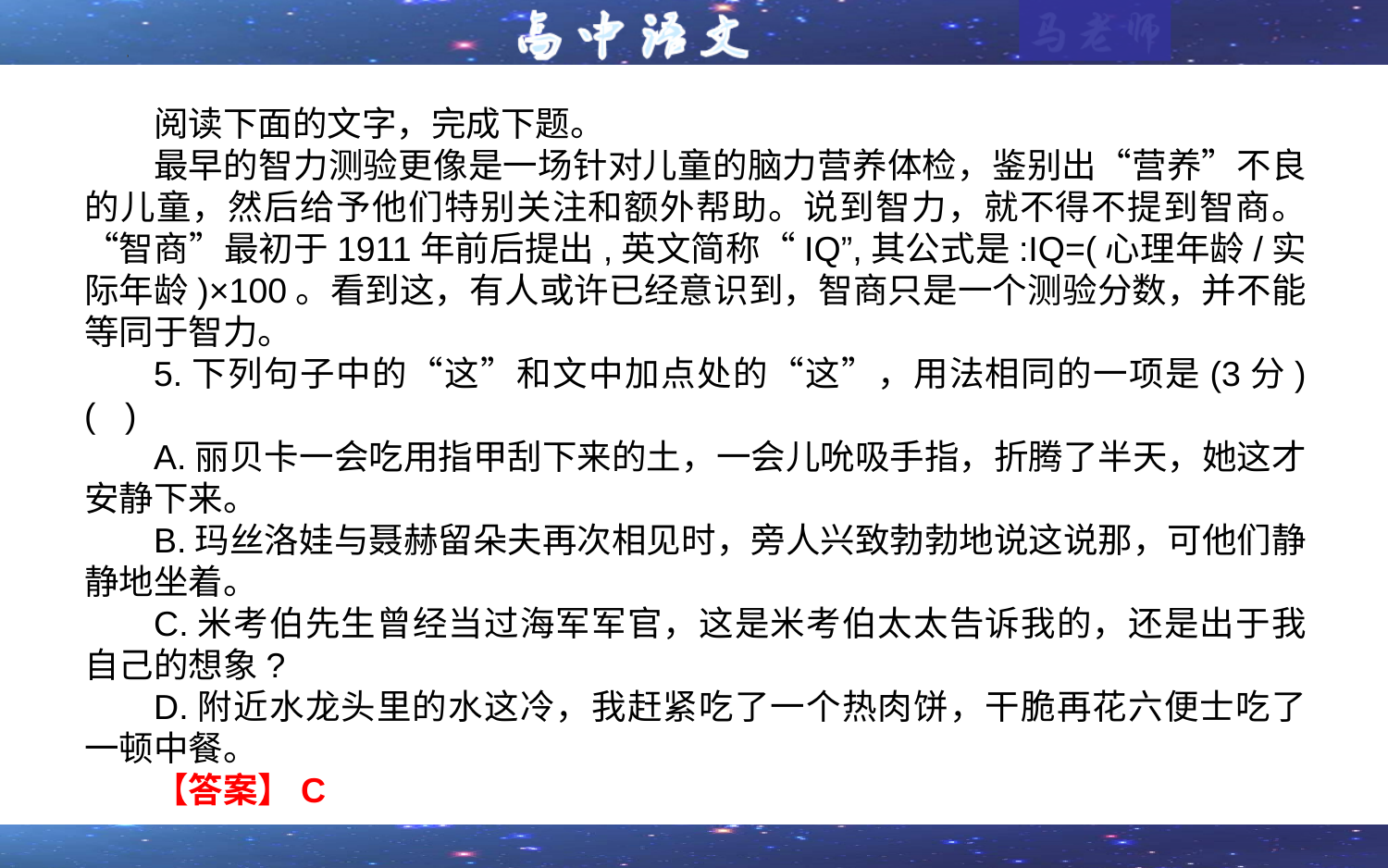

阅读下面的文字，完成下题。
最早的智力测验更像是一场针对儿童的脑力营养体检，鉴别出“营养”不良的儿童，然后给予他们特别关注和额外帮助。说到智力，就不得不提到智商。“智商”最初于1911年前后提出,英文简称“IQ”,其公式是:IQ=(心理年龄/实际年龄)×100。看到这，有人或许已经意识到，智商只是一个测验分数，并不能等同于智力。
5.下列句子中的“这”和文中加点处的“这”，用法相同的一项是(3分)(   )
A.丽贝卡一会吃用指甲刮下来的土，一会儿吮吸手指，折腾了半天，她这才安静下来。
B.玛丝洛娃与聂赫留朵夫再次相见时，旁人兴致勃勃地说这说那，可他们静静地坐着。
C.米考伯先生曾经当过海军军官，这是米考伯太太告诉我的，还是出于我自己的想象?
D.附近水龙头里的水这冷，我赶紧吃了一个热肉饼，干脆再花六便士吃了一顿中餐。
【答案】C